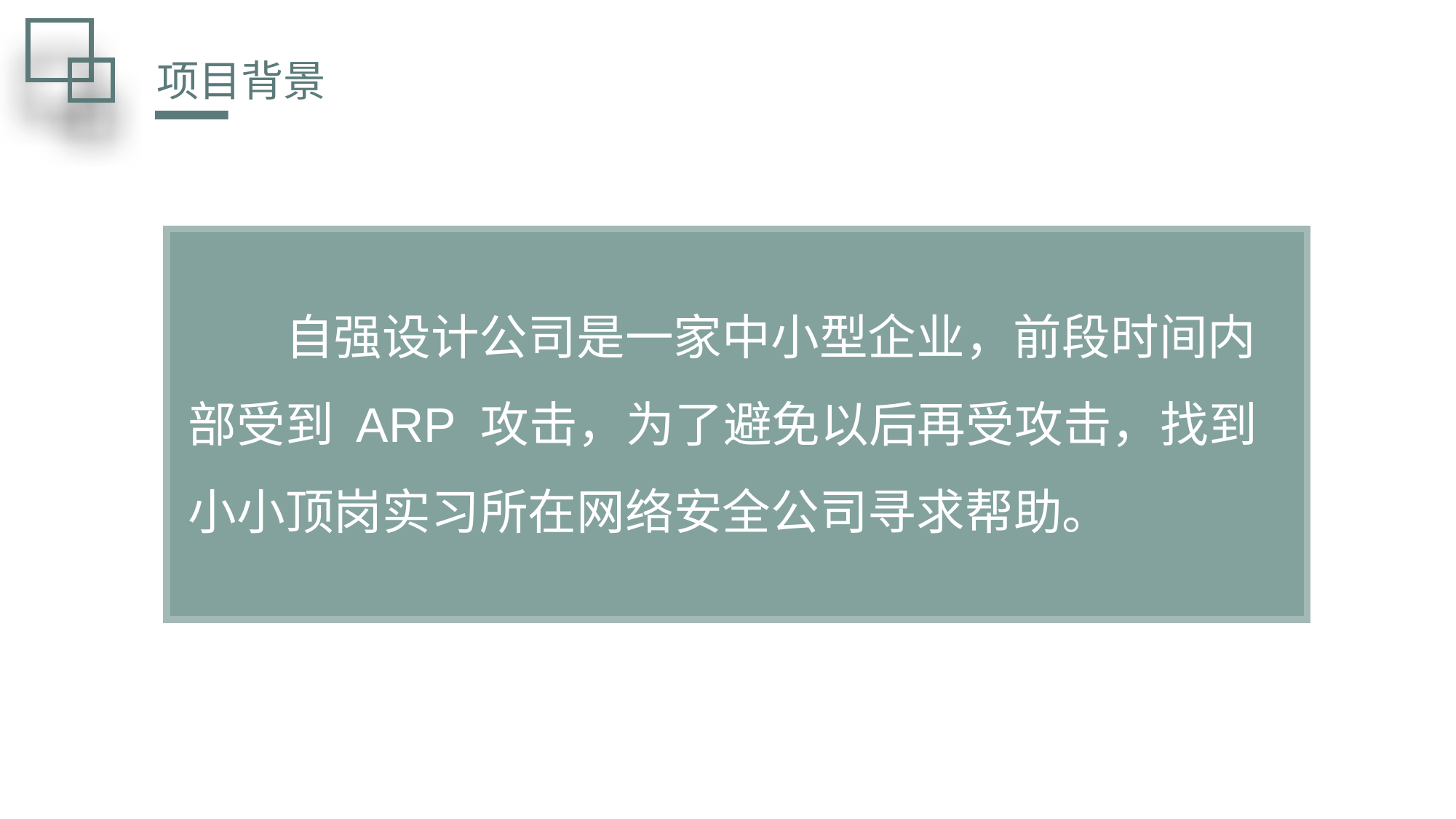

项目背景

自强设计公司是一家中小型企业，前段时间内部受到 ARP 攻击，为了避免以后再受攻击，找到小小顶岗实习所在网络安全公司寻求帮助。